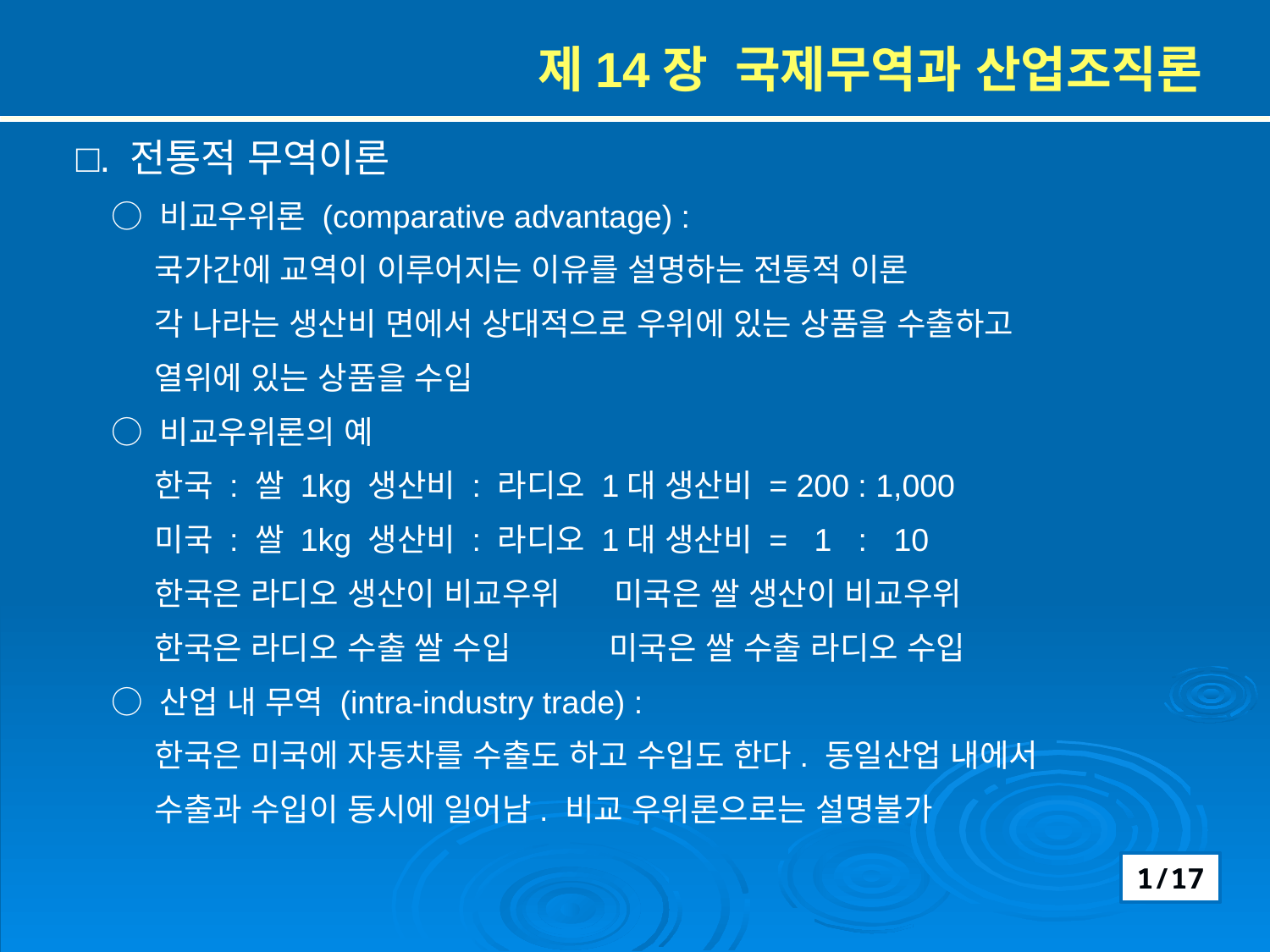

제14장  국제무역과 산업조직론

□. 전통적 무역이론
    ○ 비교우위론 (comparative advantage) :
        국가간에 교역이 이루어지는 이유를 설명하는 전통적 이론
        각 나라는 생산비 면에서 상대적으로 우위에 있는 상품을 수출하고
        열위에 있는 상품을 수입
    ○ 비교우위론의 예
        한국 : 쌀 1kg 생산비 : 라디오 1대 생산비 = 200 : 1,000
        미국 : 쌀 1kg 생산비 : 라디오 1대 생산비 =   1   :   10
        한국은 라디오 생산이 비교우위      미국은 쌀 생산이 비교우위
        한국은 라디오 수출 쌀 수입           미국은 쌀 수출 라디오 수입
    ○ 산업 내 무역 (intra-industry trade) :
        한국은 미국에 자동차를 수출도 하고 수입도 한다. 동일산업 내에서
        수출과 수입이 동시에 일어남. 비교 우위론으로는 설명불가
1/17